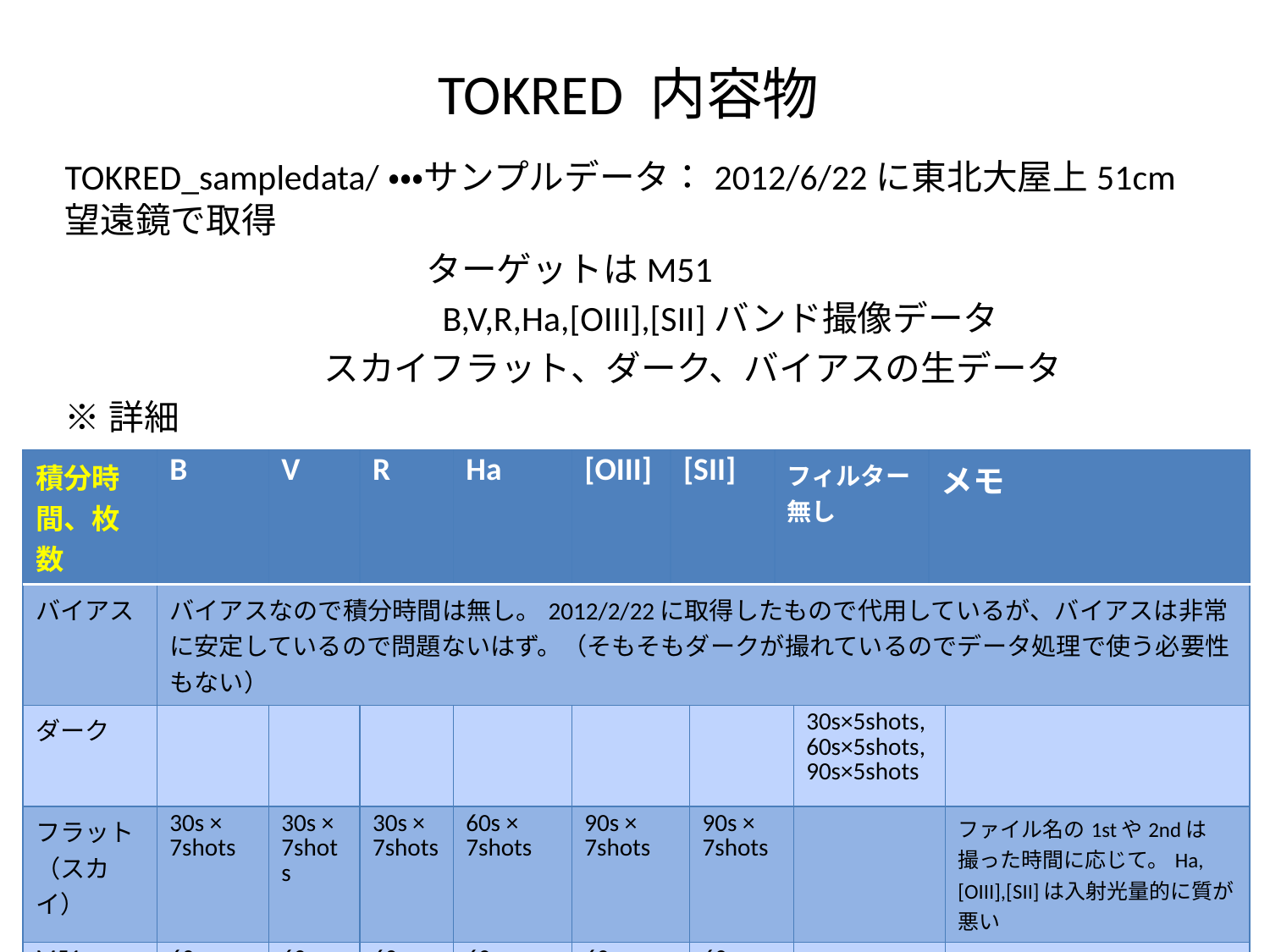

# TOKRED 内容物
TOKRED_sampledata/・・・サンプルデータ：2012/6/22に東北大屋上51cm望遠鏡で取得
　　　　　　　　　　 ターゲットはM51
　　　　　　　　　　  B,V,R,Ha,[OIII],[SII]バンド撮像データ
                                スカイフラット、ダーク、バイアスの生データ
※詳細
| 積分時間、枚数 | B | V | R | Ha | [OIII] | [SII] |  | フィルター無し |  | メモ |  |
| --- | --- | --- | --- | --- | --- | --- | --- | --- | --- | --- | --- |
| バイアス | バイアスなので積分時間は無し。2012/2/22に取得したもので代用しているが、バイアスは非常に安定しているので問題ないはず。（そもそもダークが撮れているのでデータ処理で使う必要性もない） |  |  |  |  |  |  |  |  |  |  |
| ダーク |  |  |  |  |  |  |  |  | 30s×5shots, 60s×5shots, 90s×5shots |  |  |
| フラット （スカイ） | 30s × 7shots | 30s × 7shots | 30s × 7shots | 60s × 7shots | 90s × 7shots |  | 90s × 7shots |  |  |  | ファイル名の1stや2ndは撮った時間に応じて。Ha,[OIII],[SII]は入射光量的に質が悪い |
| M51 | 60s × 10shots | 60s × 5shots | 60s × 5shots | 60s × 10shots | 60s × 10shots |  | 60s × 10shots |  |  |  | Bバンドはフィルター幅は広いが検出器の効率が悪いため多めに撮っている。 |